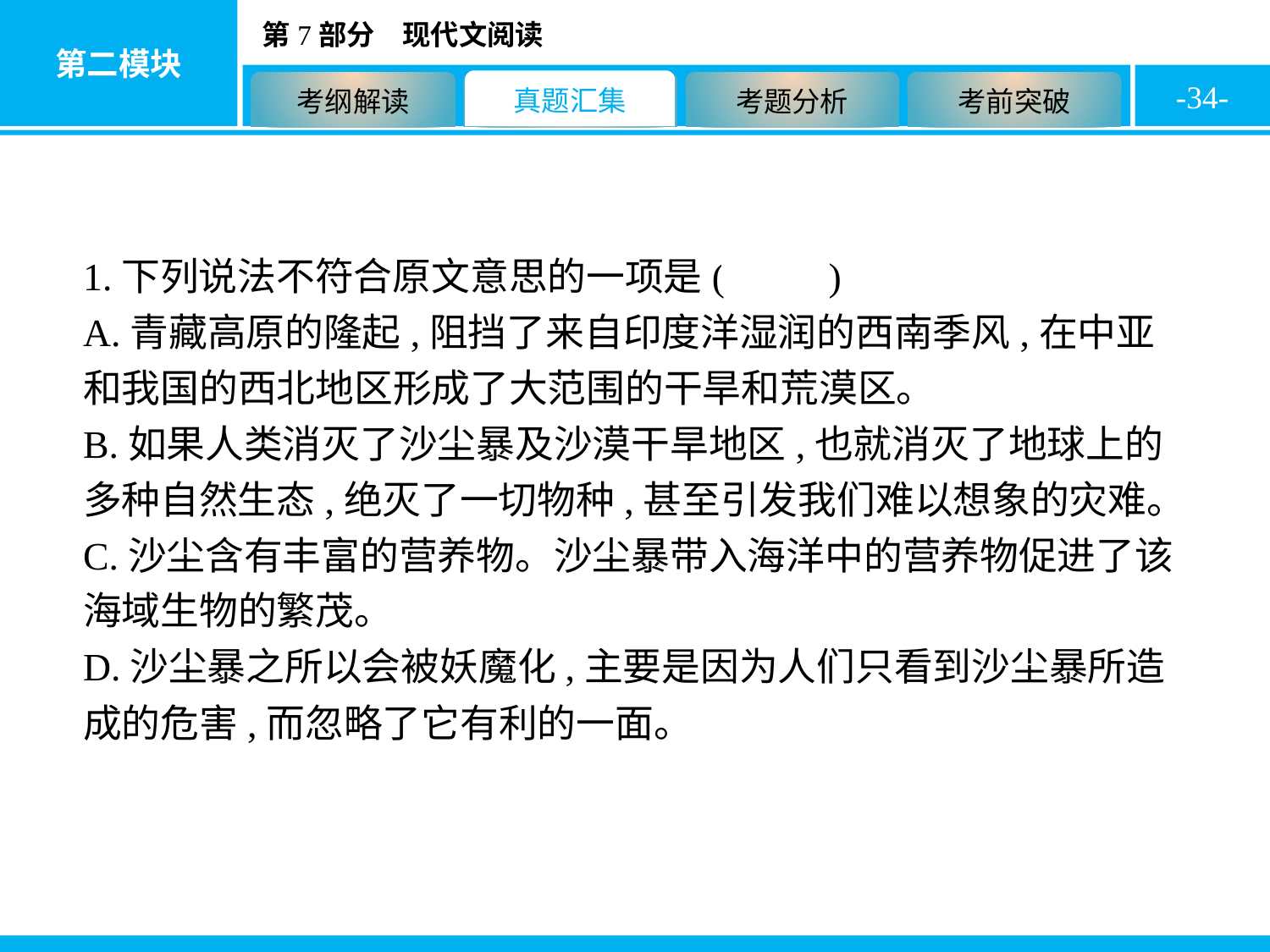

-34-
1.下列说法不符合原文意思的一项是(    B    )
A.青藏高原的隆起,阻挡了来自印度洋湿润的西南季风,在中亚和我国的西北地区形成了大范围的干旱和荒漠区。
B.如果人类消灭了沙尘暴及沙漠干旱地区,也就消灭了地球上的多种自然生态,绝灭了一切物种,甚至引发我们难以想象的灾难。
C.沙尘含有丰富的营养物。沙尘暴带入海洋中的营养物促进了该海域生物的繁茂。
D.沙尘暴之所以会被妖魔化,主要是因为人们只看到沙尘暴所造成的危害,而忽略了它有利的一面。